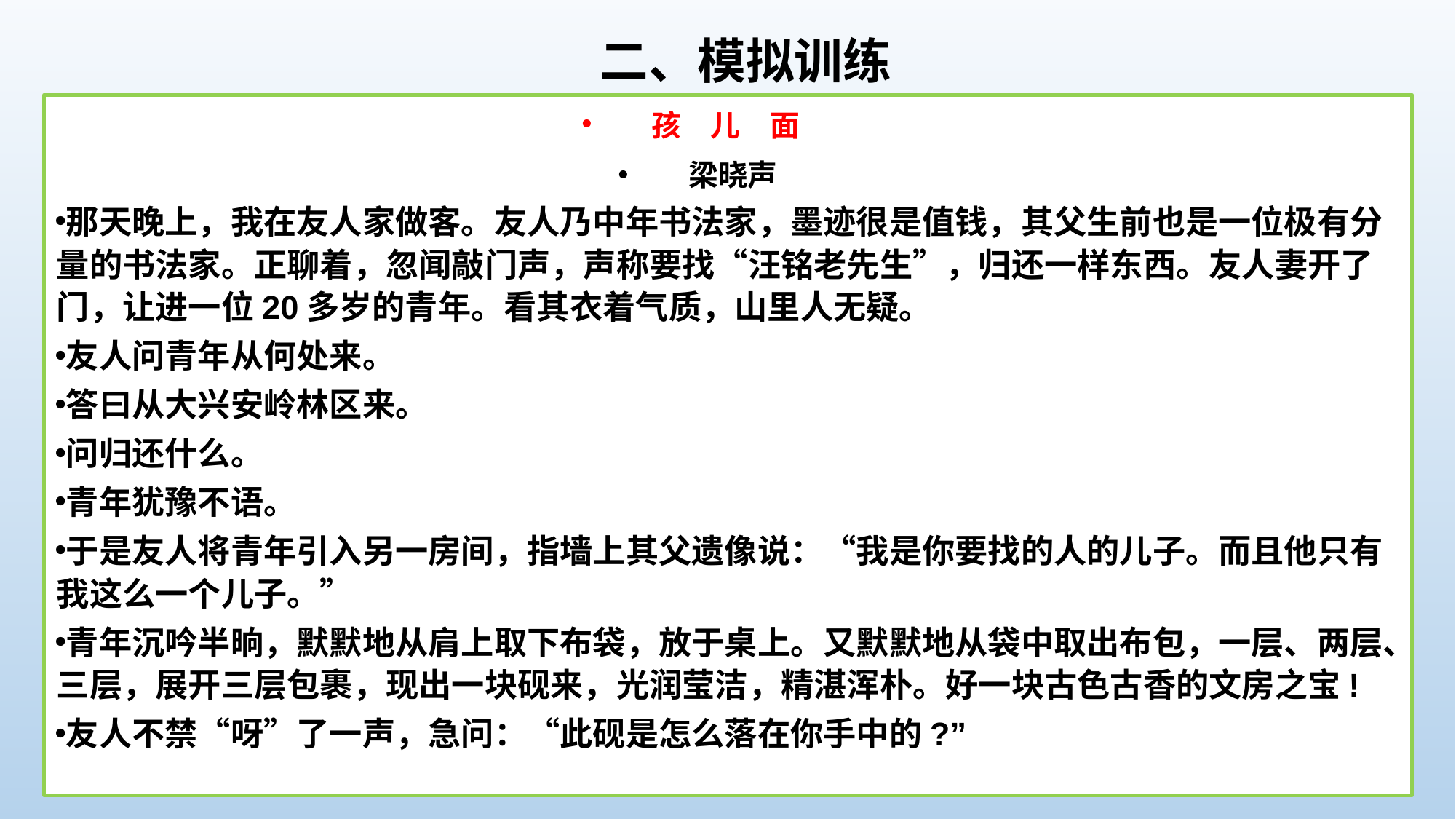

二、模拟训练
孩　儿　面
梁晓声
那天晚上，我在友人家做客。友人乃中年书法家，墨迹很是值钱，其父生前也是一位极有分量的书法家。正聊着，忽闻敲门声，声称要找“汪铭老先生”，归还一样东西。友人妻开了门，让进一位20多岁的青年。看其衣着气质，山里人无疑。
友人问青年从何处来。
答曰从大兴安岭林区来。
问归还什么。
青年犹豫不语。
于是友人将青年引入另一房间，指墙上其父遗像说：“我是你要找的人的儿子。而且他只有我这么一个儿子。”
青年沉吟半晌，默默地从肩上取下布袋，放于桌上。又默默地从袋中取出布包，一层、两层、三层，展开三层包裹，现出一块砚来，光润莹洁，精湛浑朴。好一块古色古香的文房之宝!
友人不禁“呀”了一声，急问：“此砚是怎么落在你手中的?”